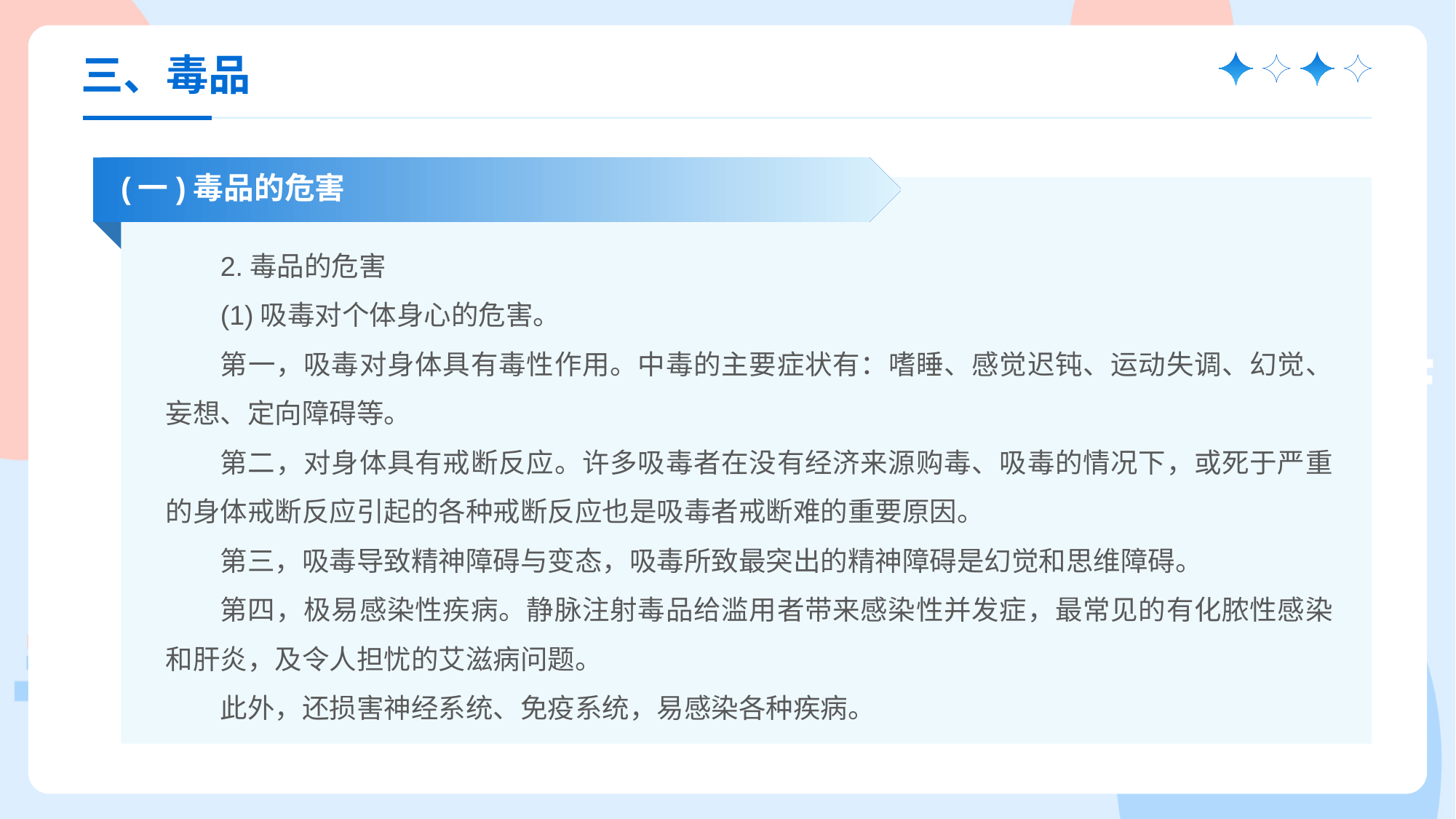

三、毒品
(一)毒品的危害

2.毒品的危害
(1)吸毒对个体身心的危害。
第一，吸毒对身体具有毒性作用。中毒的主要症状有：嗜睡、感觉迟钝、运动失调、幻觉、妄想、定向障碍等。
第二，对身体具有戒断反应。许多吸毒者在没有经济来源购毒、吸毒的情况下，或死于严重的身体戒断反应引起的各种戒断反应也是吸毒者戒断难的重要原因。
第三，吸毒导致精神障碍与变态，吸毒所致最突出的精神障碍是幻觉和思维障碍。
第四，极易感染性疾病。静脉注射毒品给滥用者带来感染性并发症，最常见的有化脓性感染和肝炎，及令人担忧的艾滋病问题。
此外，还损害神经系统、免疫系统，易感染各种疾病。